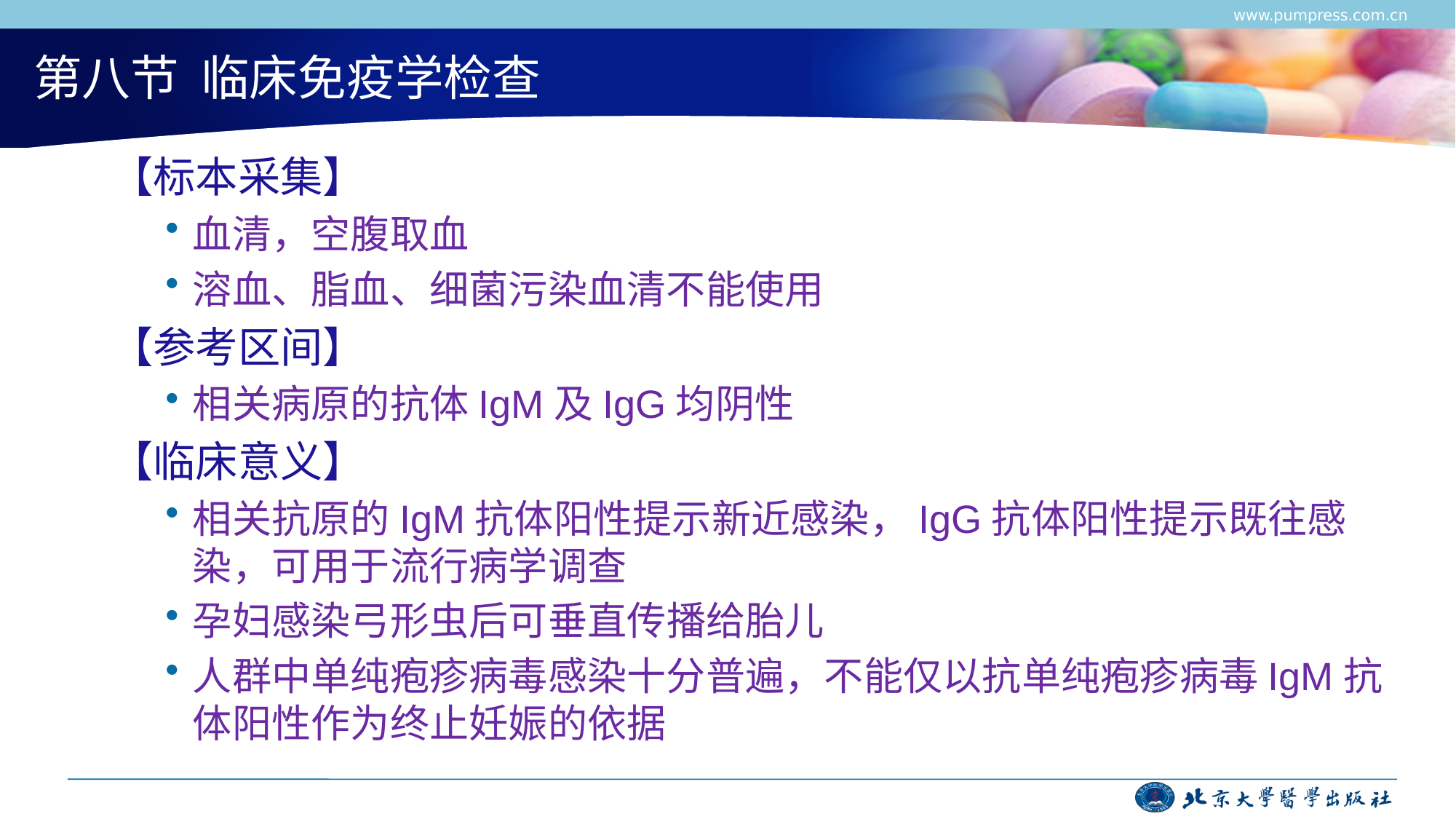

www.pumpress.com.cn
# 第八节  临床免疫学检查
【标本采集】
血清，空腹取血
溶血、脂血、细菌污染血清不能使用
【参考区间】
相关病原的抗体IgM及IgG均阴性
【临床意义】
相关抗原的IgM抗体阳性提示新近感染，IgG抗体阳性提示既往感染，可用于流行病学调查
孕妇感染弓形虫后可垂直传播给胎儿
人群中单纯疱疹病毒感染十分普遍，不能仅以抗单纯疱疹病毒IgM抗体阳性作为终止妊娠的依据